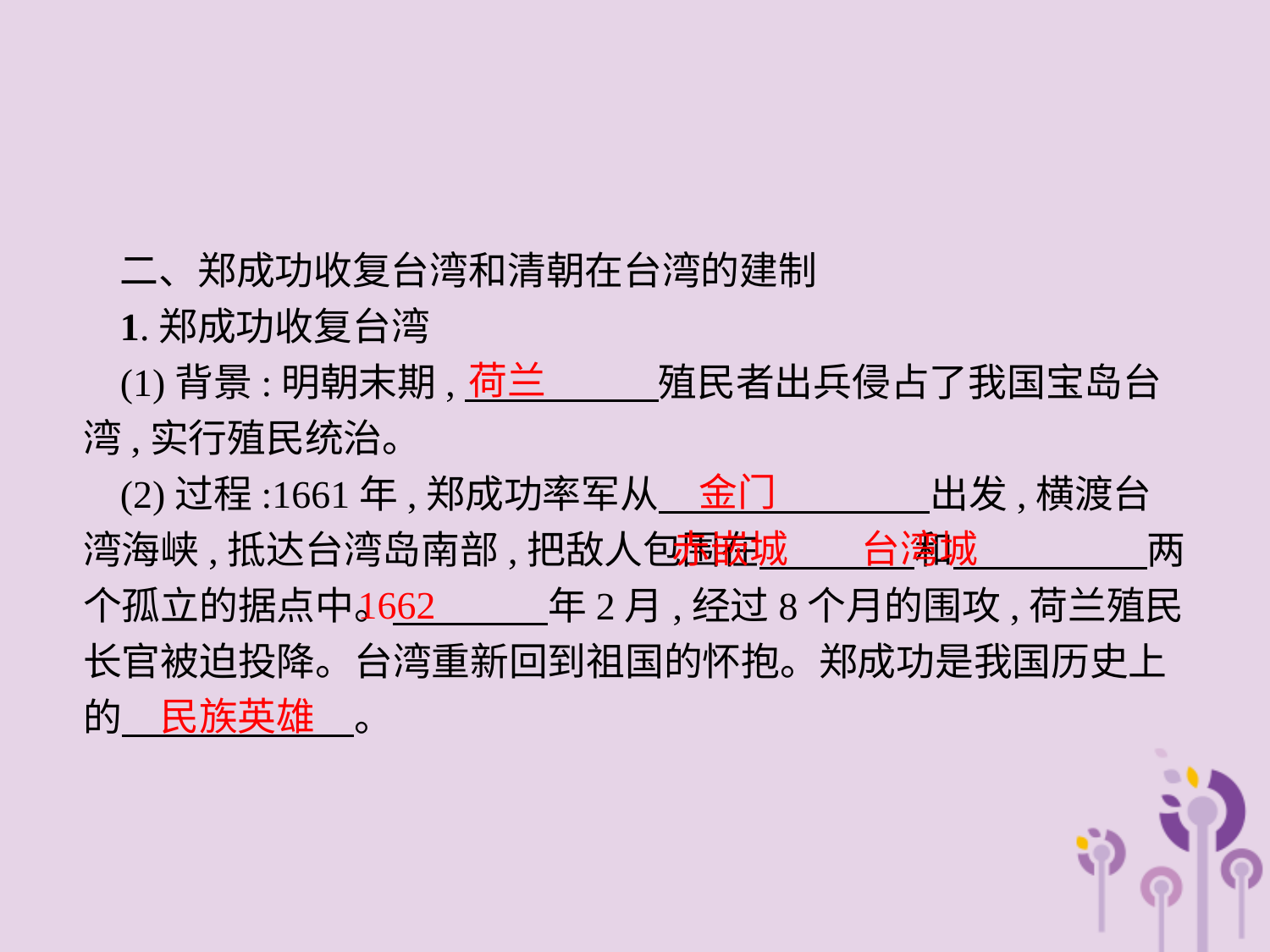

二、郑成功收复台湾和清朝在台湾的建制
1.郑成功收复台湾
(1)背景:明朝末期,　　　　　殖民者出兵侵占了我国宝岛台湾,实行殖民统治。
(2)过程:1661年,郑成功率军从　　　　　　　出发,横渡台湾海峡,抵达台湾岛南部,把敌人包围在　　　　和　　　　　两个孤立的据点中。　　　　年2月,经过8个月的围攻,荷兰殖民长官被迫投降。台湾重新回到祖国的怀抱。郑成功是我国历史上的　　　　　　。
荷兰
金门
赤嵌城　    台湾城
1662
民族英雄